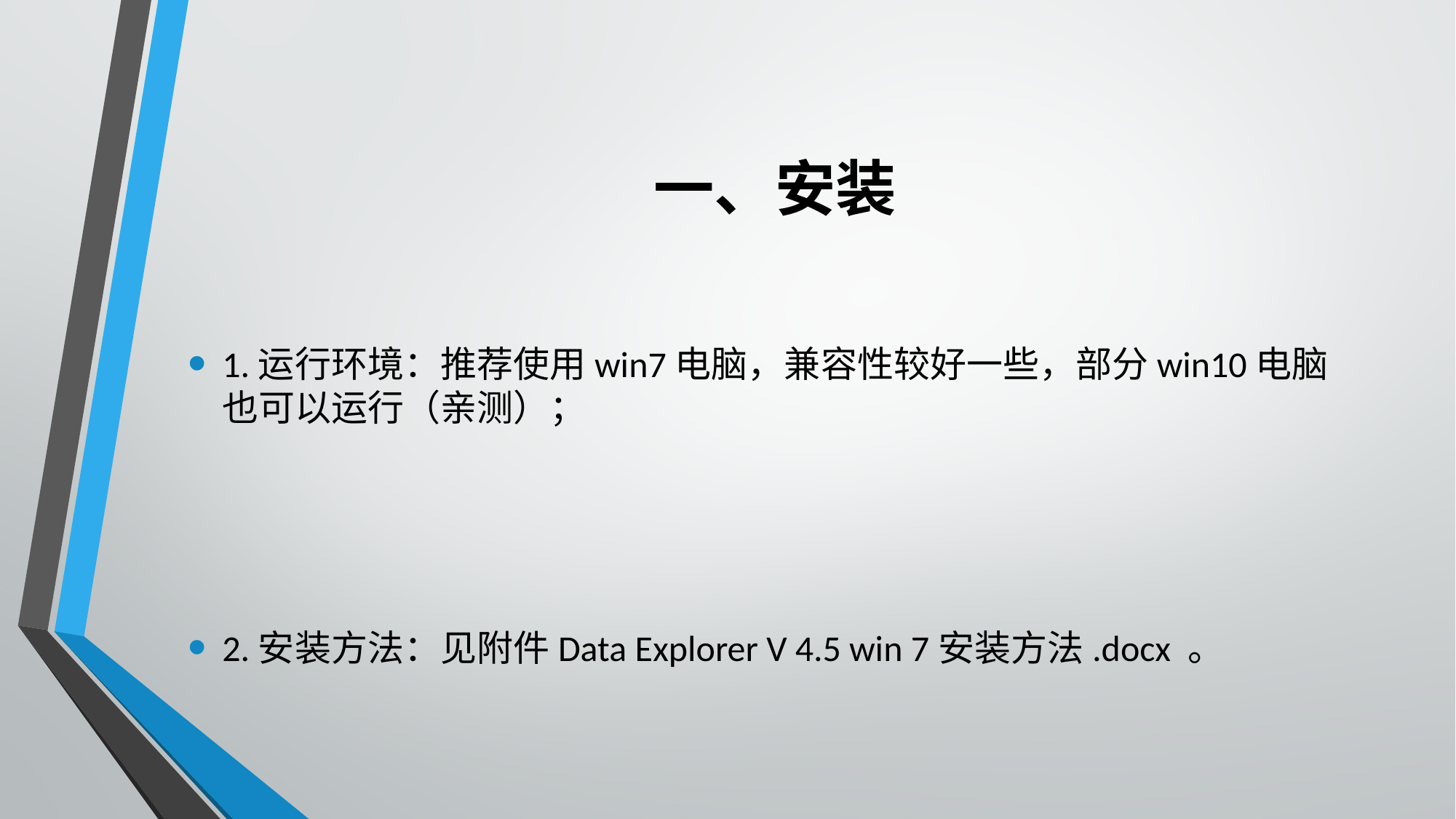

# 一、安装
1.运行环境：推荐使用win7电脑，兼容性较好一些，部分win10电脑也可以运行（亲测）；

2.安装方法：见附件Data Explorer V 4.5 win 7安装方法.docx 。